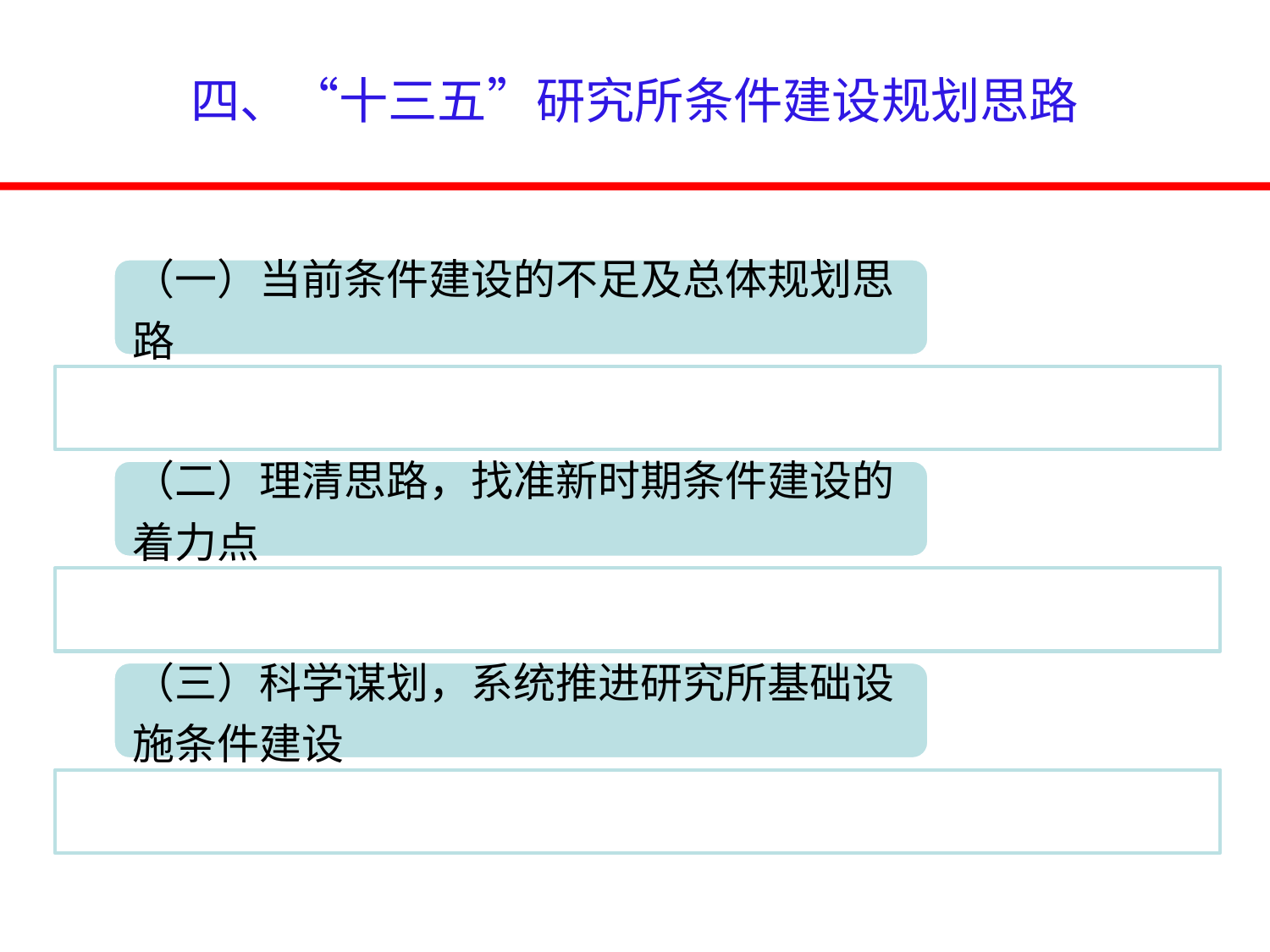

四、“十三五”研究所条件建设规划思路

（一）当前条件建设的不足及总体规划思路
（二）理清思路，找准新时期条件建设的着力点
（三）科学谋划，系统推进研究所基础设施条件建设